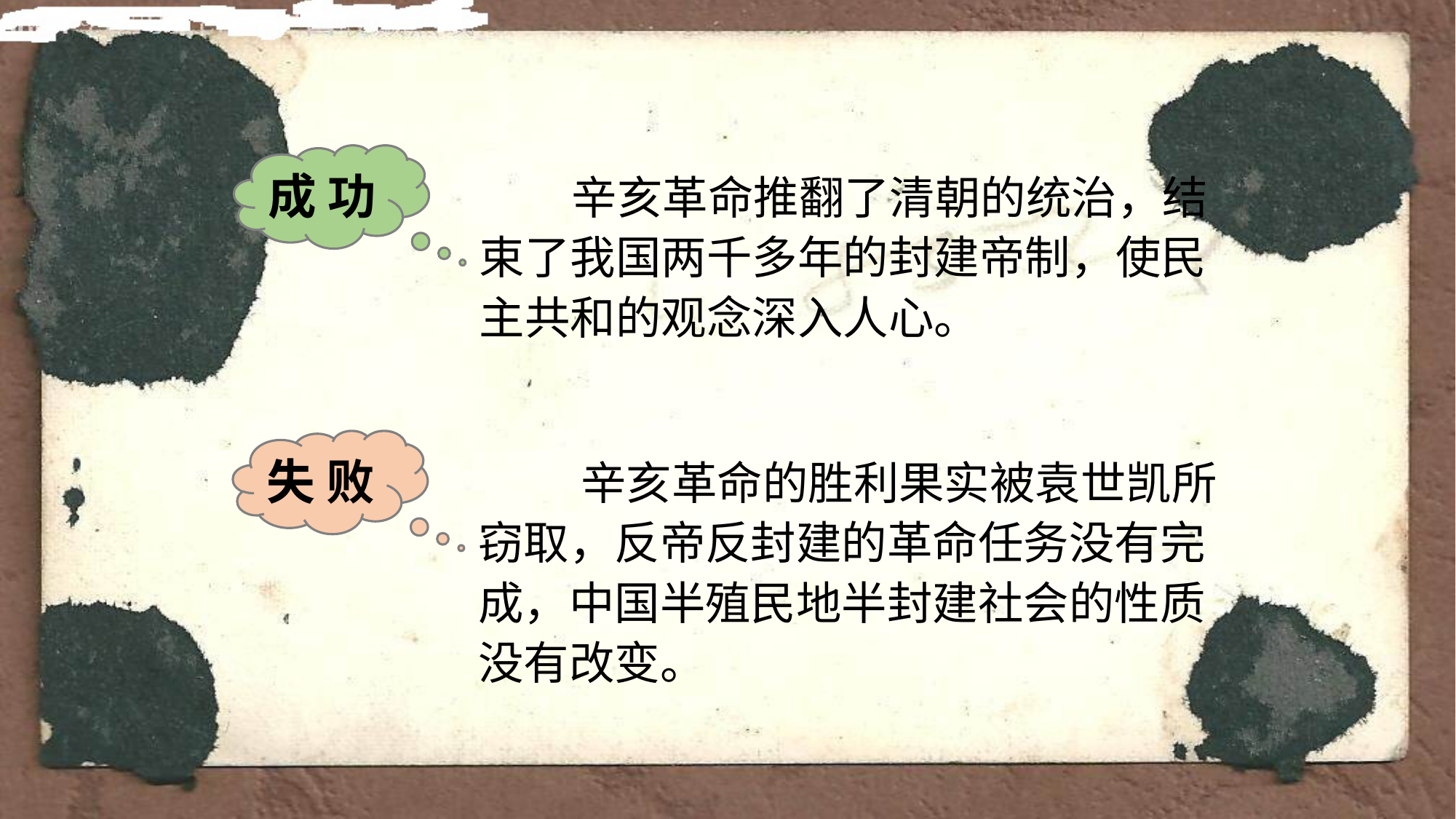

成 功
        辛亥革命推翻了清朝的统治，结束了我国两千多年的封建帝制，使民主共和的观念深入人心。

失 败
         辛亥革命的胜利果实被袁世凯所窃取，反帝反封建的革命任务没有完成，中国半殖民地半封建社会的性质没有改变。